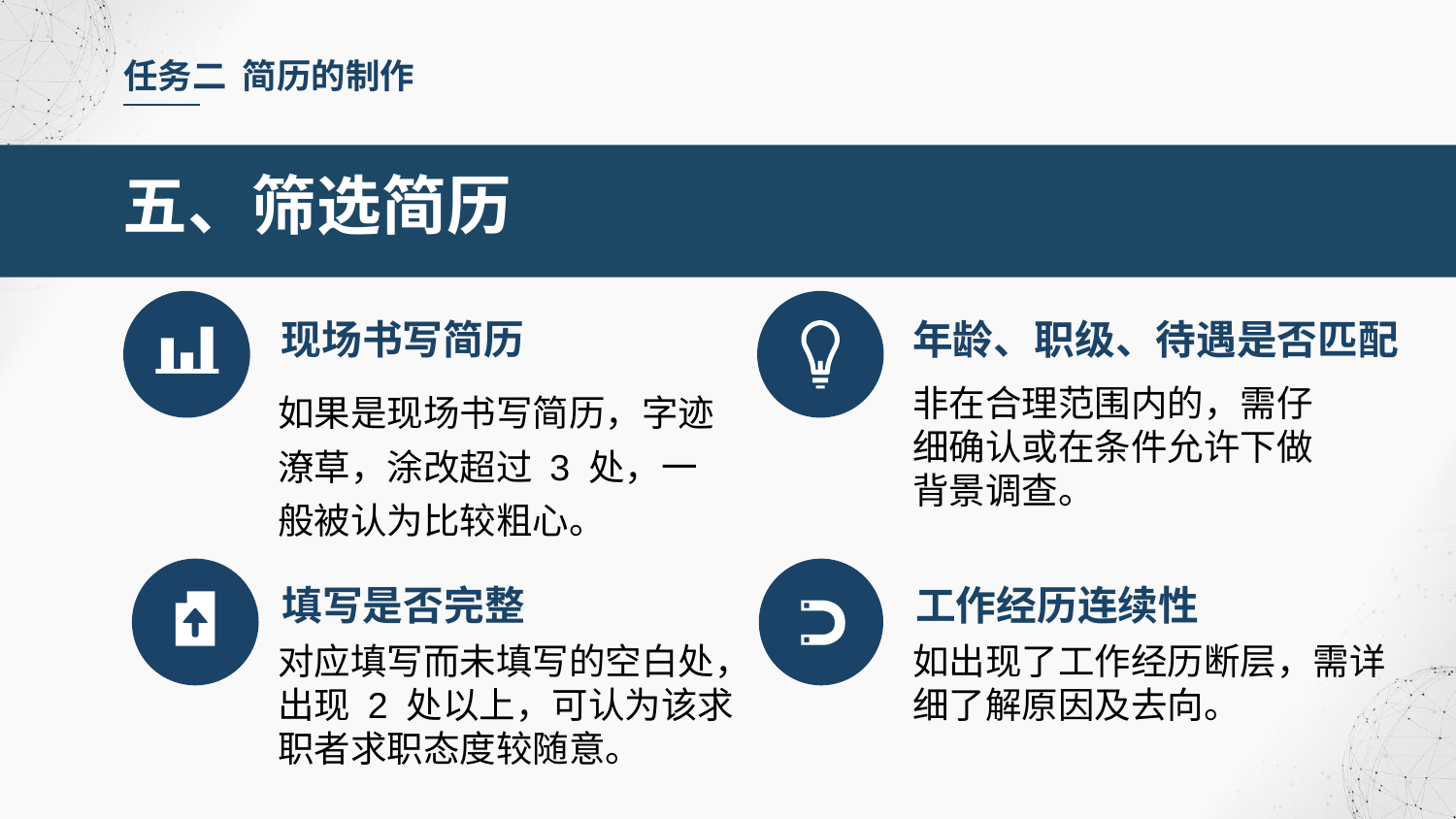

任务二  简历的制作

五、筛选简历

现场书写简历
年龄、职级、待遇是否匹配
如果是现场书写简历，字迹潦草，涂改超过 3 处，一般被认为比较粗心。
非在合理范围内的，需仔细确认或在条件允许下做背景调查。

填写是否完整
工作经历连续性
对应填写而未填写的空白处，出现 2 处以上，可认为该求职者求职态度较随意。
如出现了工作经历断层，需详细了解原因及去向。